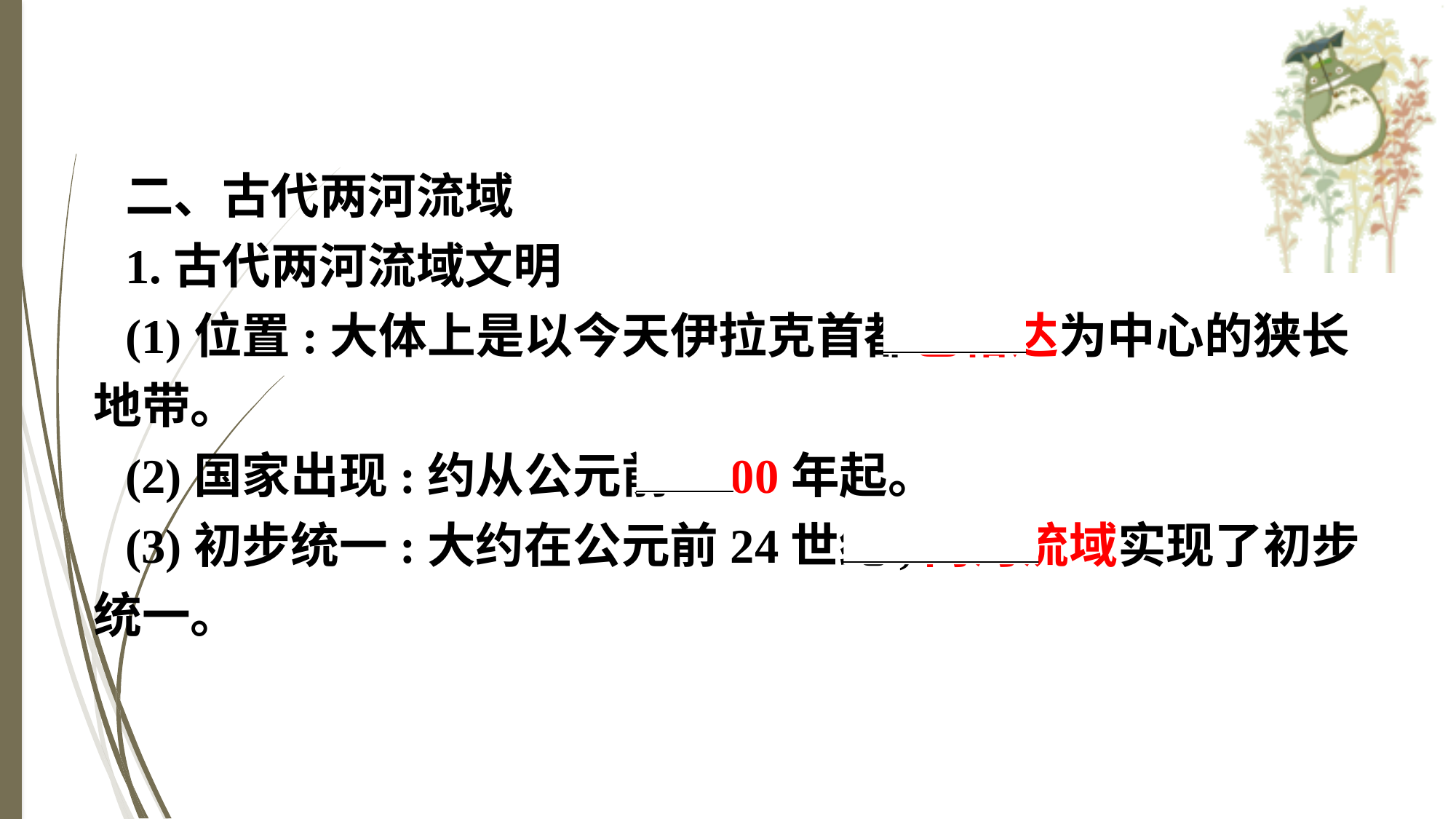

二、古代两河流域
1.古代两河流域文明
(1)位置:大体上是以今天伊拉克首都巴格达为中心的狭长地带。
(2)国家出现:约从公元前3500年起。
(3)初步统一:大约在公元前24世纪,两河流域实现了初步统一。